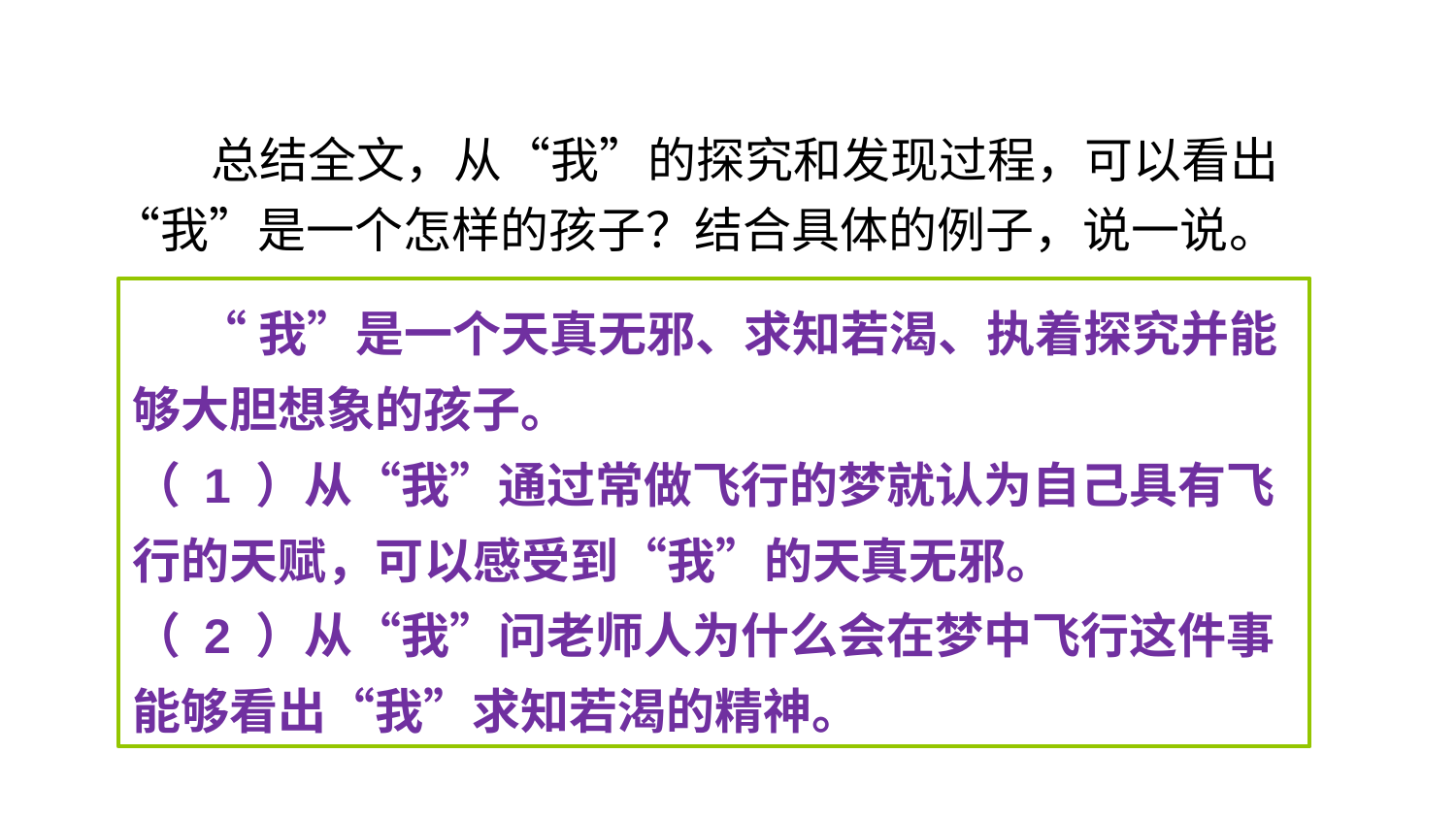

总结全文，从“我”的探究和发现过程，可以看出“我”是一个怎样的孩子？结合具体的例子，说一说。
      “我”是一个天真无邪、求知若渴、执着探究并能够大胆想象的孩子。
（ 1 ）从“我”通过常做飞行的梦就认为自己具有飞行的天赋，可以感受到“我”的天真无邪。
（ 2 ）从“我”问老师人为什么会在梦中飞行这件事能够看出“我”求知若渴的精神。